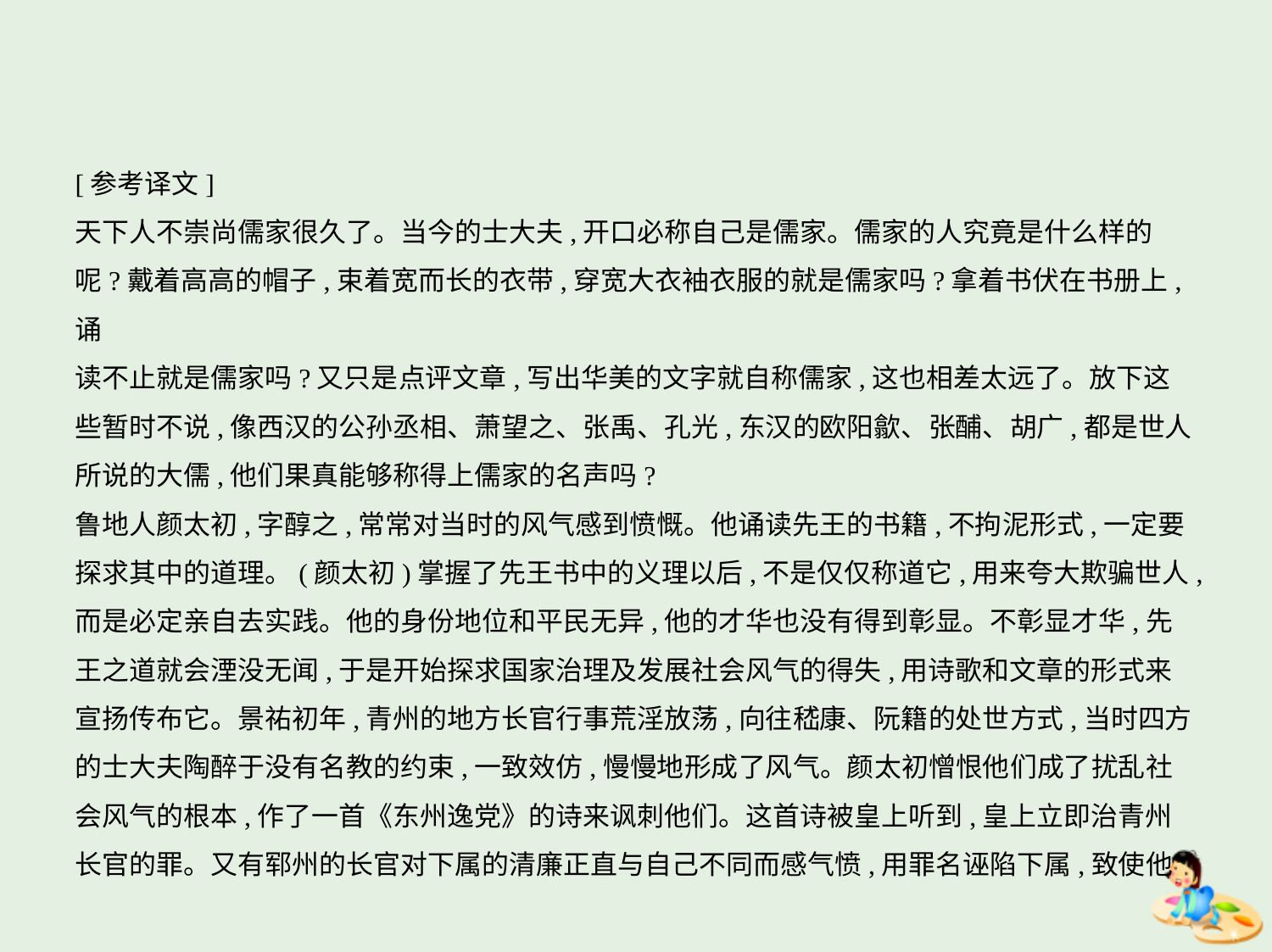

[参考译文]
天下人不崇尚儒家很久了。当今的士大夫,开口必称自己是儒家。儒家的人究竟是什么样的
呢?戴着高高的帽子,束着宽而长的衣带,穿宽大衣袖衣服的就是儒家吗?拿着书伏在书册上,诵
读不止就是儒家吗?又只是点评文章,写出华美的文字就自称儒家,这也相差太远了。放下这
些暂时不说,像西汉的公孙丞相、萧望之、张禹、孔光,东汉的欧阳歙、张酺、胡广,都是世人
所说的大儒,他们果真能够称得上儒家的名声吗?
鲁地人颜太初,字醇之,常常对当时的风气感到愤慨。他诵读先王的书籍,不拘泥形式,一定要
探求其中的道理。(颜太初)掌握了先王书中的义理以后,不是仅仅称道它,用来夸大欺骗世人,
而是必定亲自去实践。他的身份地位和平民无异,他的才华也没有得到彰显。不彰显才华,先
王之道就会湮没无闻,于是开始探求国家治理及发展社会风气的得失,用诗歌和文章的形式来
宣扬传布它。景祐初年,青州的地方长官行事荒淫放荡,向往嵇康、阮籍的处世方式,当时四方
的士大夫陶醉于没有名教的约束,一致效仿,慢慢地形成了风气。颜太初憎恨他们成了扰乱社
会风气的根本,作了一首《东州逸党》的诗来讽刺他们。这首诗被皇上听到,皇上立即治青州
长官的罪。又有郓州的长官对下属的清廉正直与自己不同而感气愤,用罪名诬陷下属,致使他